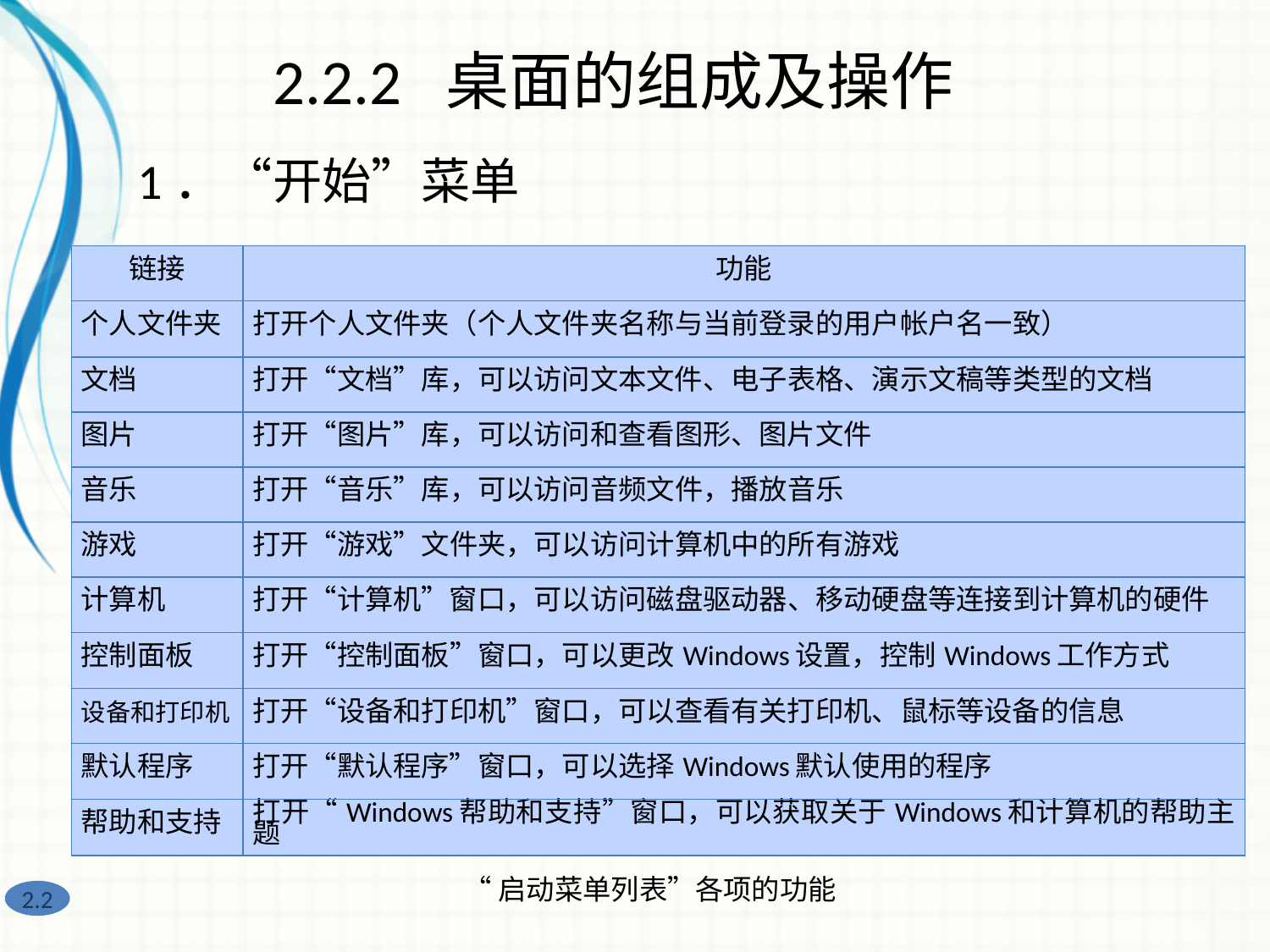

2.2.2  桌面的组成及操作
1．“开始”菜单
| 链接 | 功能 |
| --- | --- |
| 个人文件夹 | 打开个人文件夹（个人文件夹名称与当前登录的用户帐户名一致） |
| 文档 | 打开“文档”库，可以访问文本文件、电子表格、演示文稿等类型的文档 |
| 图片 | 打开“图片”库，可以访问和查看图形、图片文件 |
| 音乐 | 打开“音乐”库，可以访问音频文件，播放音乐 |
| 游戏 | 打开“游戏”文件夹，可以访问计算机中的所有游戏 |
| 计算机 | 打开“计算机”窗口，可以访问磁盘驱动器、移动硬盘等连接到计算机的硬件 |
| 控制面板 | 打开“控制面板”窗口，可以更改Windows设置，控制Windows工作方式 |
| 设备和打印机 | 打开“设备和打印机”窗口，可以查看有关打印机、鼠标等设备的信息 |
| 默认程序 | 打开“默认程序”窗口，可以选择Windows默认使用的程序 |
| 帮助和支持 | 打开“Windows帮助和支持”窗口，可以获取关于Windows和计算机的帮助主题 |
“启动菜单列表”各项的功能